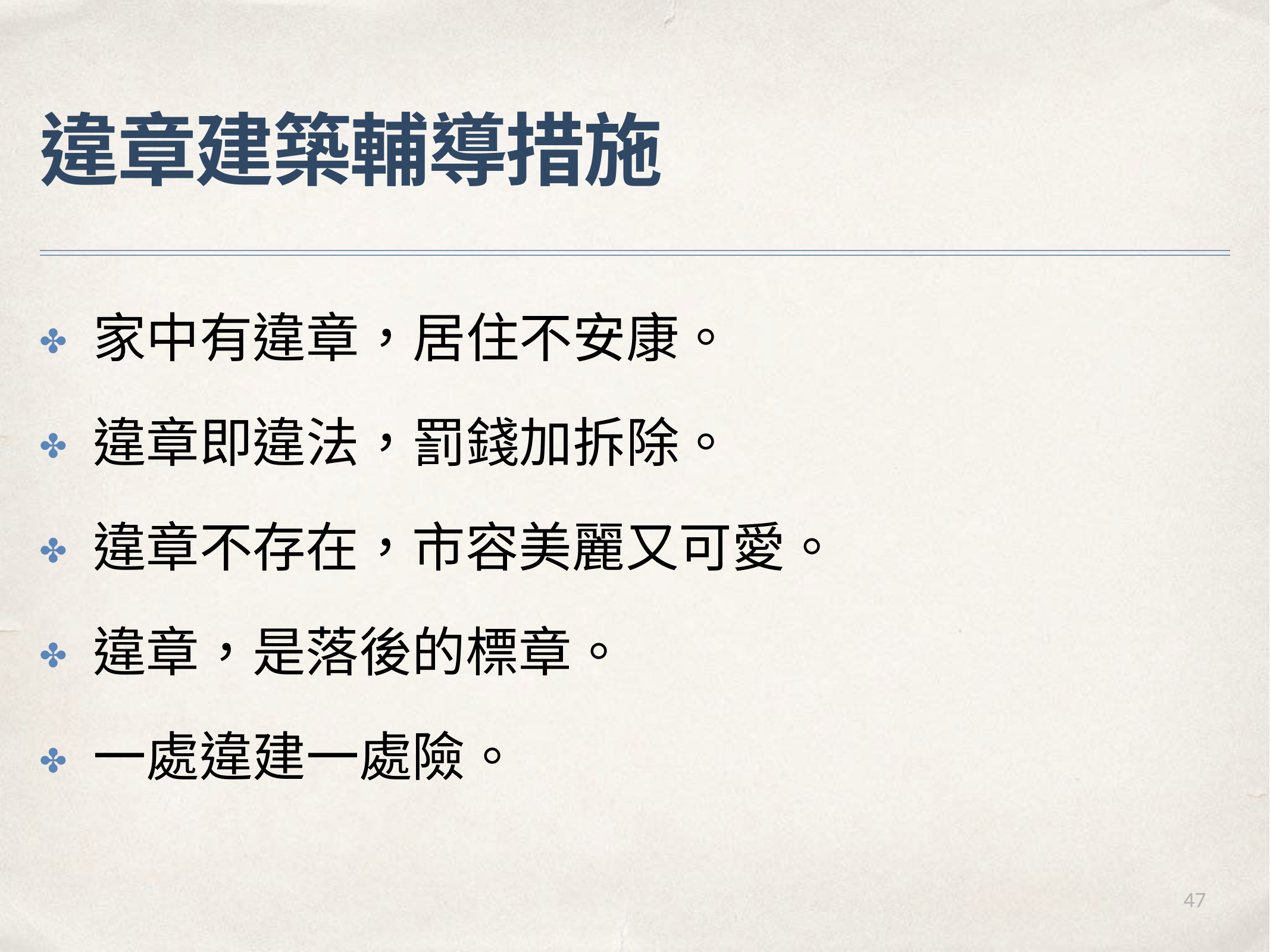

# 違章建築輔導措施
✤	家中有違章，居住不安康。
✤	違章即違法，罰錢加拆除。
✤	違章不存在，市容美麗又可愛。
✤	違章，是落後的標章。
✤	⼀處違建⼀處險。
47